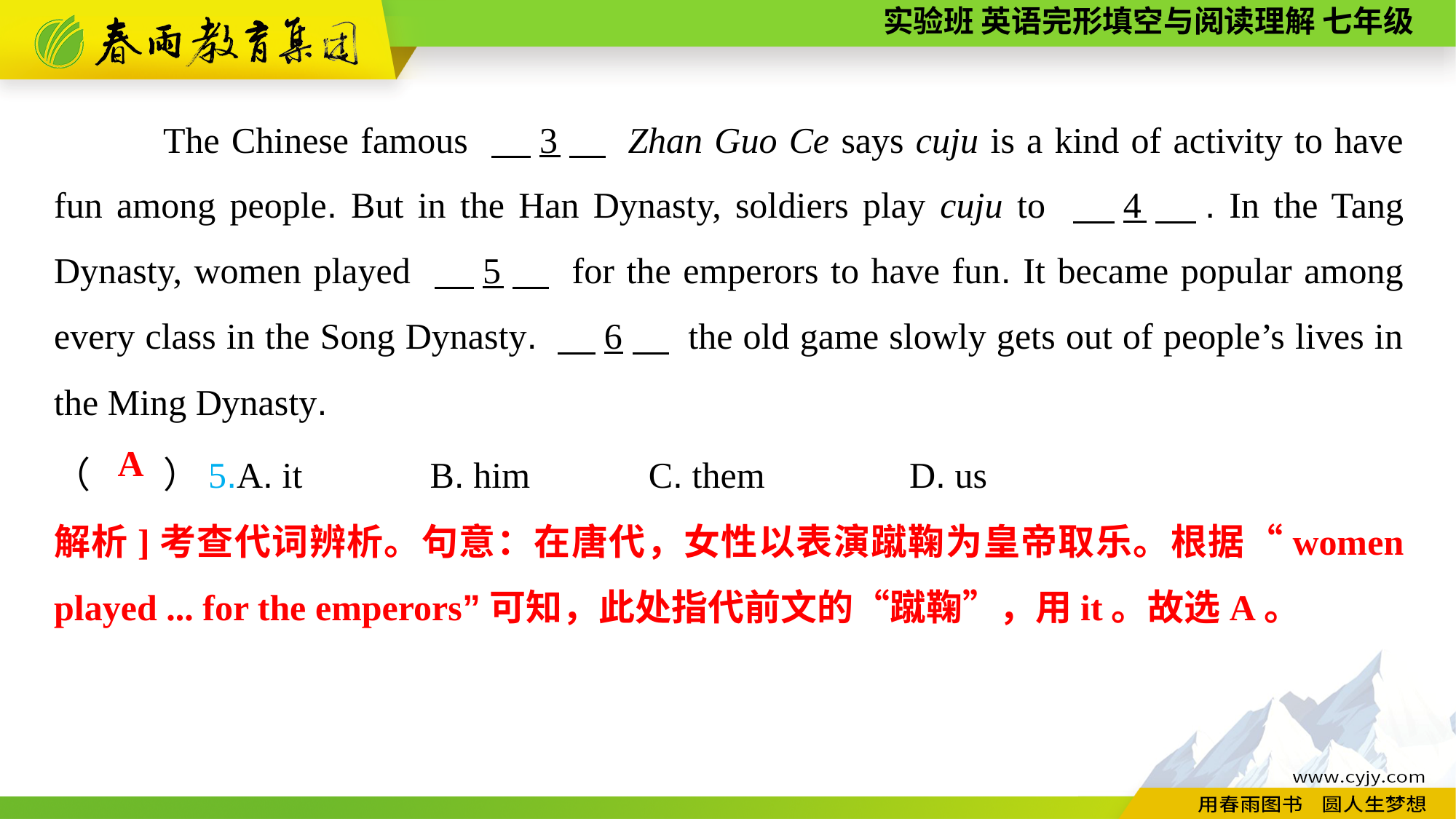

The Chinese famous 　3　 Zhan Guo Ce says cuju is a kind of activity to have fun among people. But in the Han Dynasty, soldiers play cuju to 　4　. In the Tang Dynasty, women played 　5　 for the emperors to have fun. It became popular among every class in the Song Dynasty. 　6　 the old game slowly gets out of people’s lives in the Ming Dynasty.
（　　）5.A. it              B. him             C. them	          D. us
A
解析]考查代词辨析。句意：在唐代，女性以表演蹴鞠为皇帝取乐。根据“women played ... for the emperors”可知，此处指代前文的“蹴鞠”，用it。故选A。